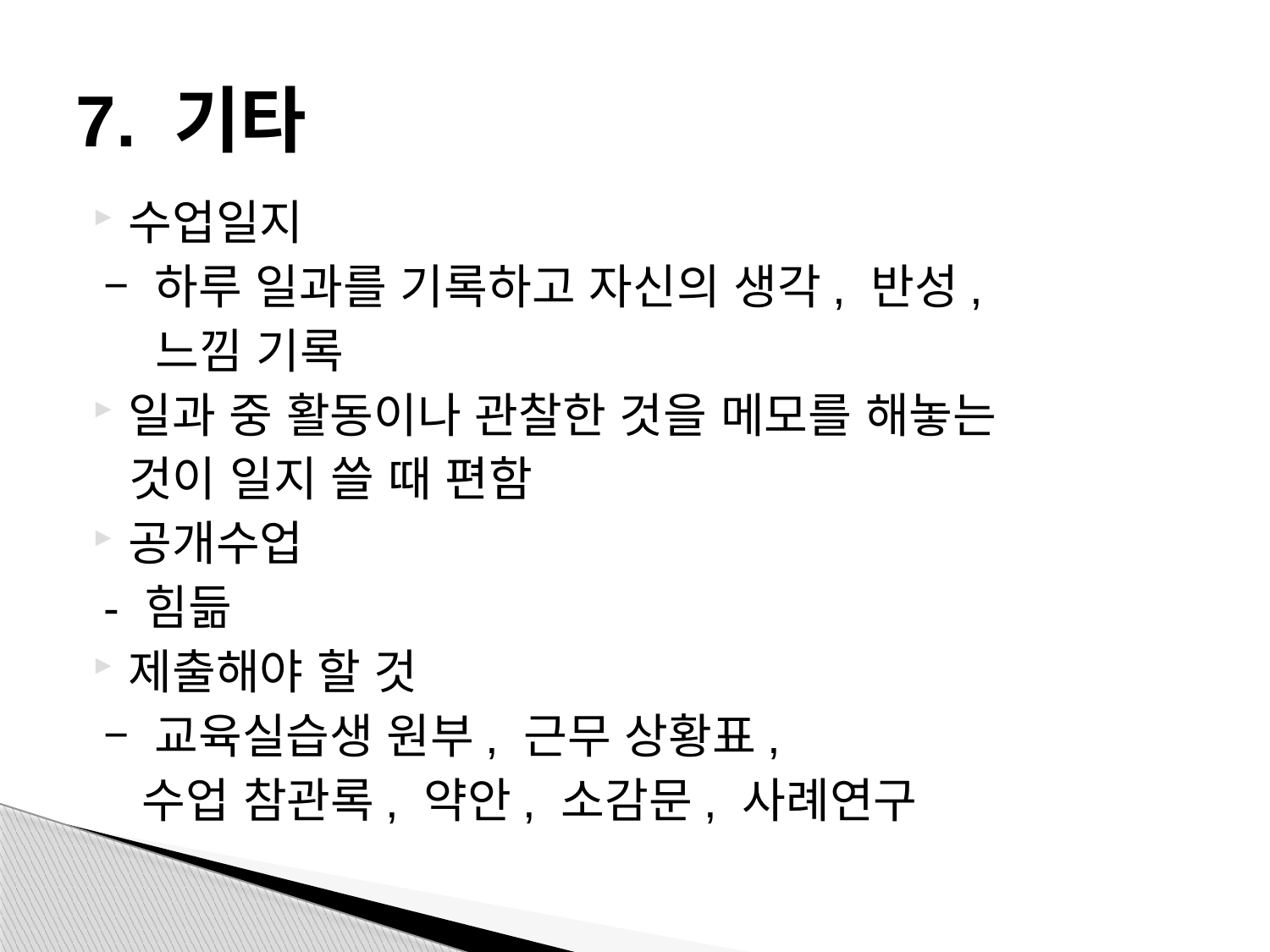

# 7. 기타
수업일지
  – 하루 일과를 기록하고 자신의 생각, 반성,
     느낌 기록
일과 중 활동이나 관찰한 것을 메모를 해놓는
   것이 일지 쓸 때 편함
공개수업
  - 힘듦
제출해야 할 것
  – 교육실습생 원부, 근무 상황표,
    수업 참관록, 약안, 소감문, 사례연구